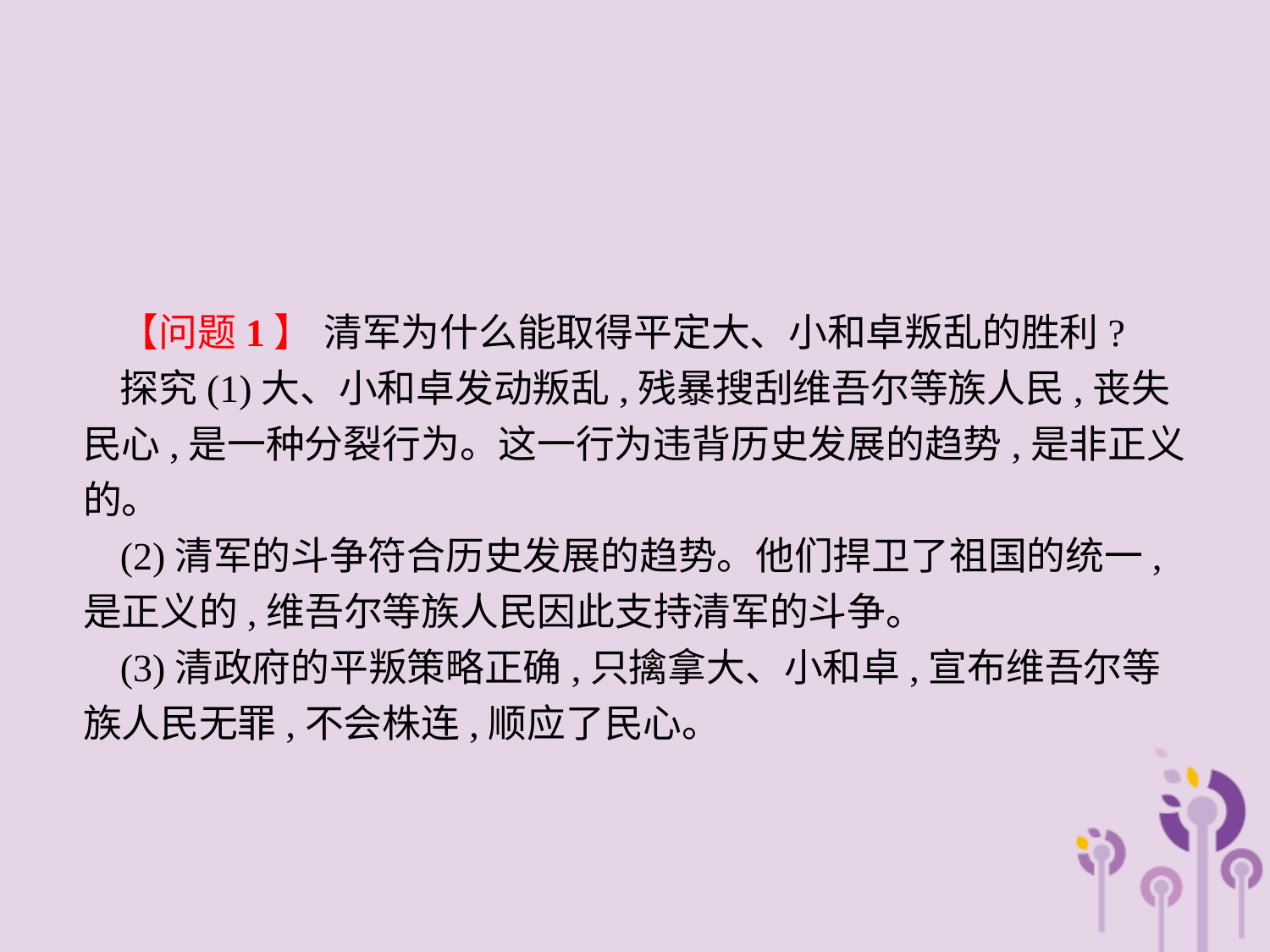

【问题1】 清军为什么能取得平定大、小和卓叛乱的胜利?
探究(1)大、小和卓发动叛乱,残暴搜刮维吾尔等族人民,丧失民心,是一种分裂行为。这一行为违背历史发展的趋势,是非正义的。
(2)清军的斗争符合历史发展的趋势。他们捍卫了祖国的统一,是正义的,维吾尔等族人民因此支持清军的斗争。
(3)清政府的平叛策略正确,只擒拿大、小和卓,宣布维吾尔等族人民无罪,不会株连,顺应了民心。